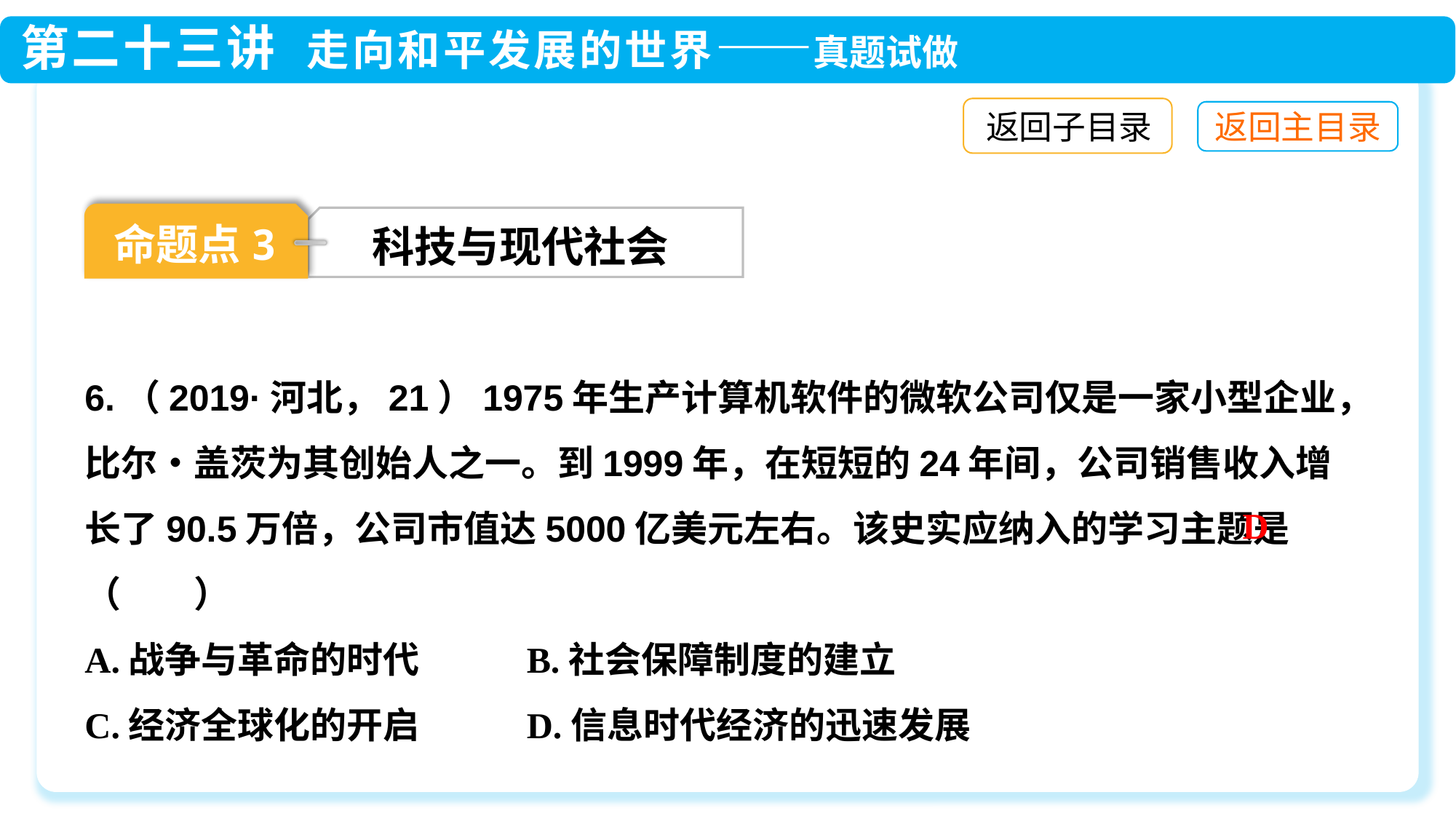

返回子目录

命题点3
科技与现代社会

6.（2019·河北，21）1975年生产计算机软件的微软公司仅是一家小型企业，比尔•盖茨为其创始人之一。到1999年，在短短的24年间，公司销售收入增长了90.5万倍，公司市值达5000亿美元左右。该史实应纳入的学习主题是（　　）
A.战争与革命的时代            B.社会保障制度的建立
C.经济全球化的开启            D.信息时代经济的迅速发展
D